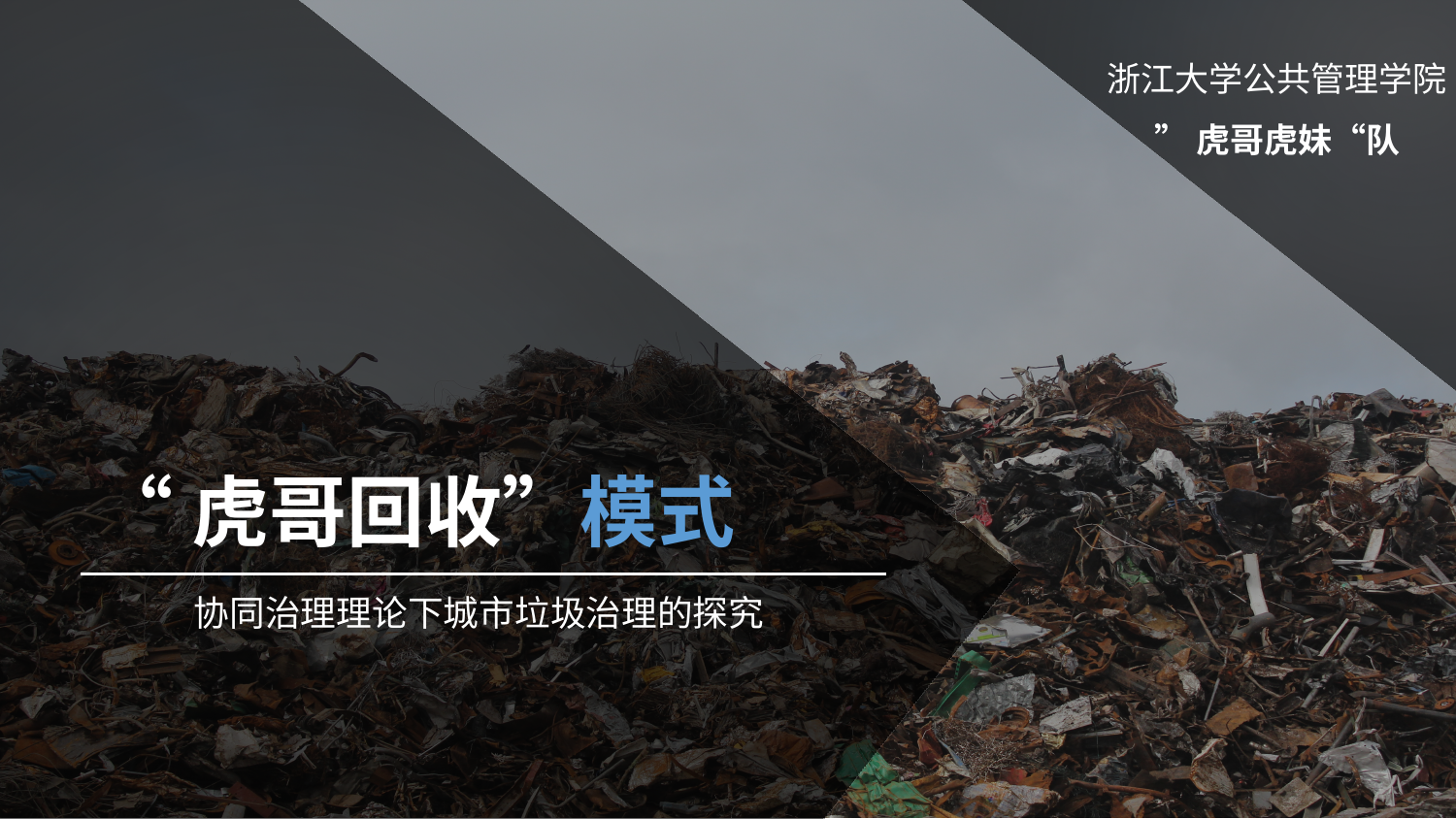

浙江大学公共管理学院
”虎哥虎妹“队

“虎哥回收”模式
协同治理理论下城市垃圾治理的探究